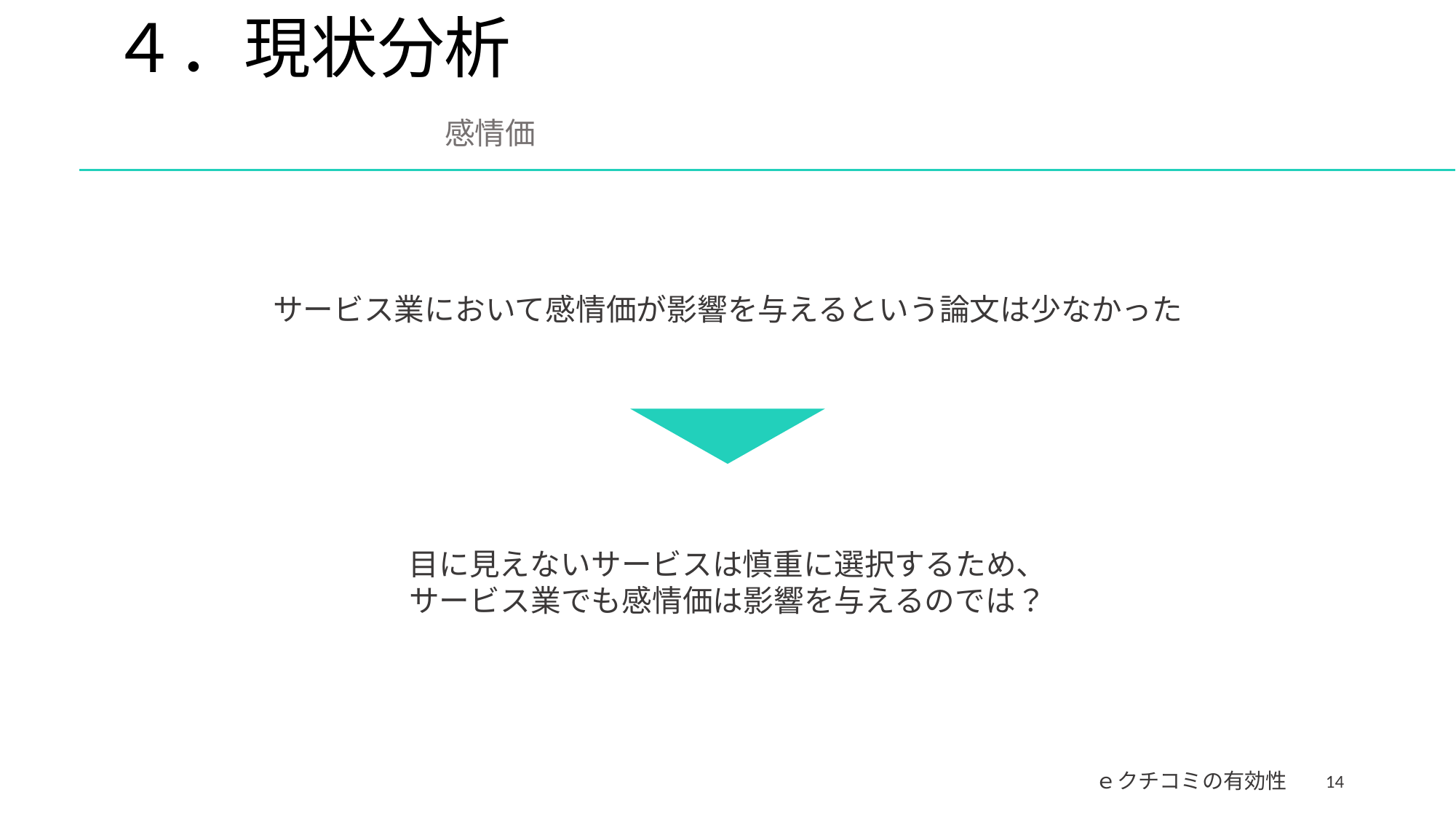

# ４．現状分析　　　　　　　　　　　　　　　　　感情価
サービス業において感情価が影響を与えるという論文は少なかった

目に見えないサービスは慎重に選択するため、
サービス業でも感情価は影響を与えるのでは？
14
ｅクチコミの有効性